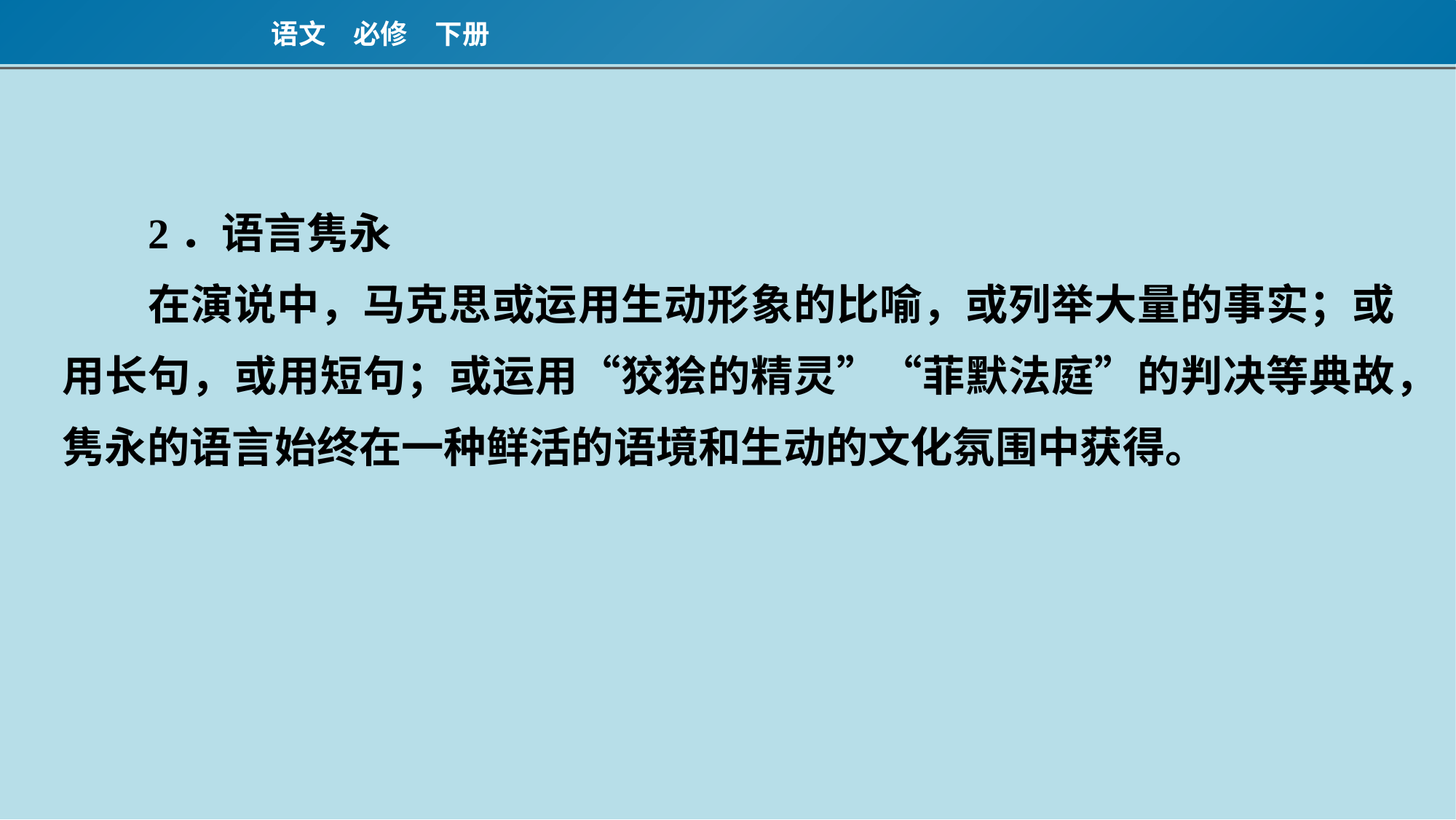

2．语言隽永
在演说中，马克思或运用生动形象的比喻，或列举大量的事实；或用长句，或用短句；或运用“狡狯的精灵”“菲默法庭”的判决等典故，隽永的语言始终在一种鲜活的语境和生动的文化氛围中获得。